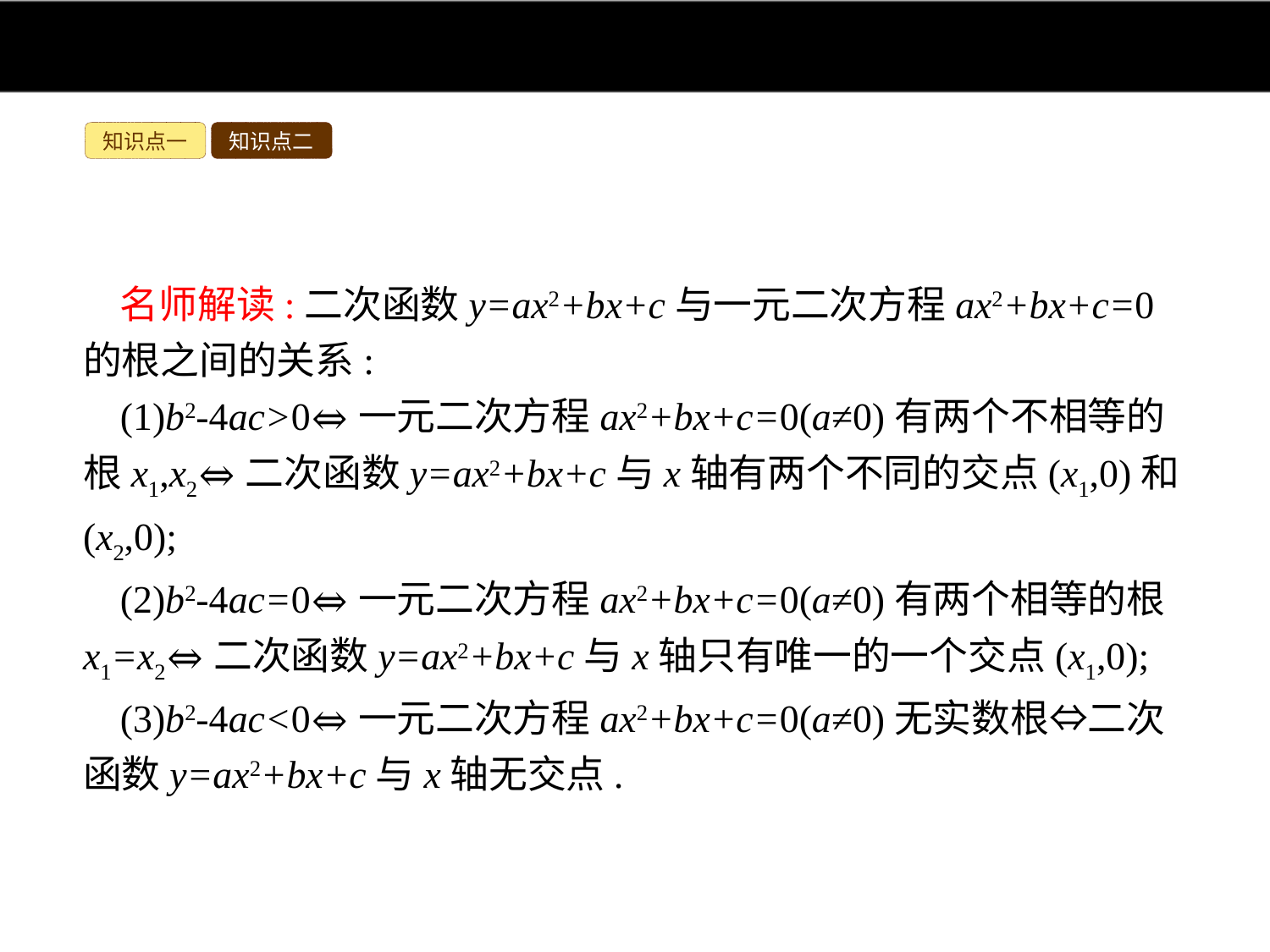

知识点一
知识点二
名师解读:二次函数y=ax2+bx+c与一元二次方程ax2+bx+c=0的根之间的关系:
(1)b2-4ac>0⇔一元二次方程ax2+bx+c=0(a≠0)有两个不相等的根x1,x2⇔二次函数y=ax2+bx+c与x轴有两个不同的交点(x1,0)和(x2,0);
(2)b2-4ac=0⇔一元二次方程ax2+bx+c=0(a≠0)有两个相等的根x1=x2⇔二次函数y=ax2+bx+c与x轴只有唯一的一个交点(x1,0);
(3)b2-4ac<0⇔一元二次方程ax2+bx+c=0(a≠0)无实数根⇔二次函数y=ax2+bx+c与x轴无交点.